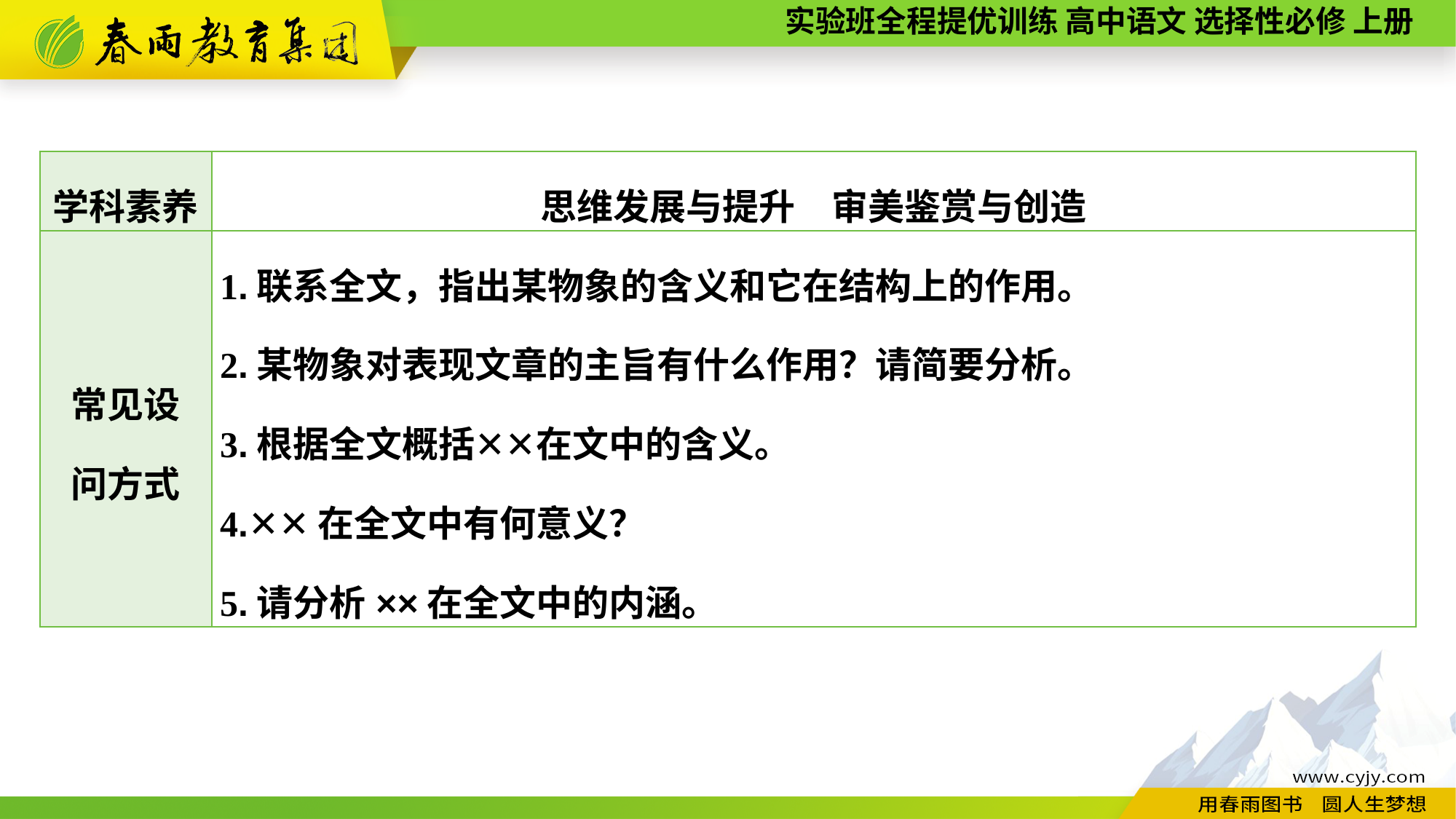

| 学科素养 | 思维发展与提升　审美鉴赏与创造 |
| --- | --- |
| 常见设 问方式 | 1.联系全文，指出某物象的含义和它在结构上的作用。 2.某物象对表现文章的主旨有什么作用？请简要分析。 3.根据全文概括✕✕在文中的含义。 4.✕✕在全文中有何意义？ 5.请分析××在全文中的内涵。 |